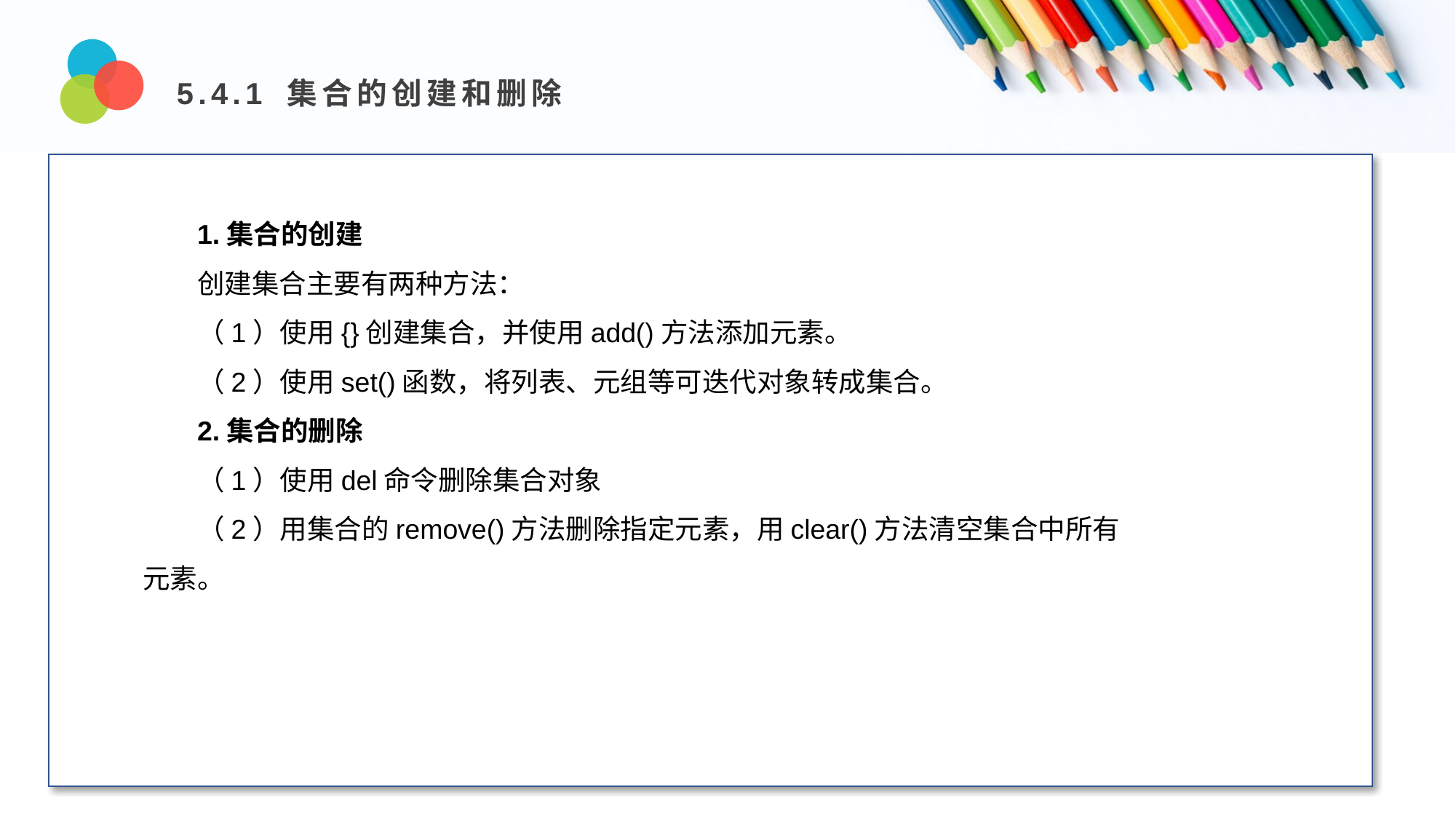

5.4.1 集合的创建和删除
Design and Production
1.集合的创建
创建集合主要有两种方法：
（1）使用{}创建集合，并使用add()方法添加元素。
（2）使用set()函数，将列表、元组等可迭代对象转成集合。
2.集合的删除
（1）使用del命令删除集合对象
（2）用集合的remove()方法删除指定元素，用clear()方法清空集合中所有元素。